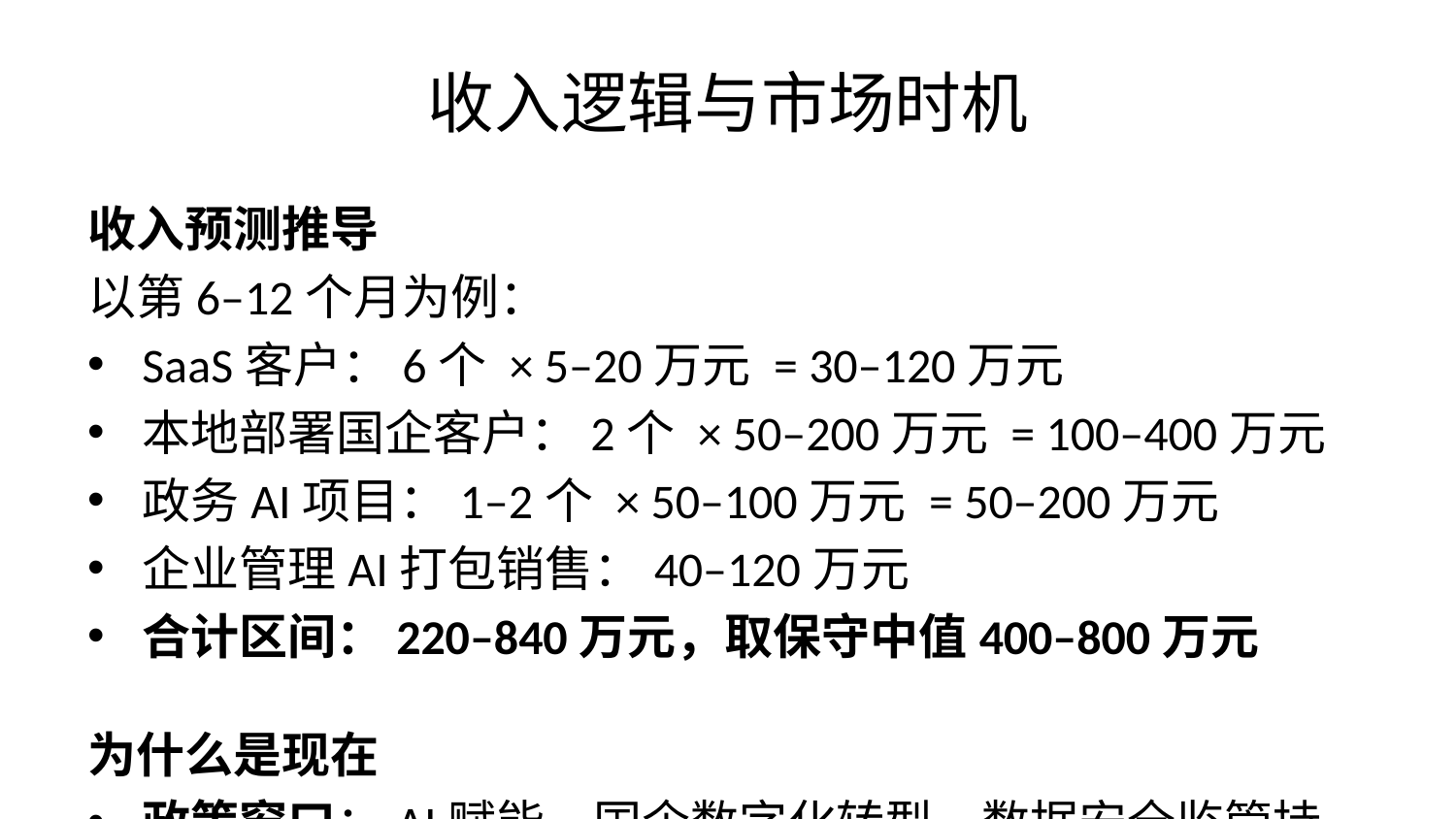

# 收入逻辑与市场时机
收入预测推导
以第6–12个月为例：
SaaS客户：6个 × 5–20万元 = 30–120万元
本地部署国企客户：2个 × 50–200万元 = 100–400万元
政务AI项目：1–2个 × 50–100万元 = 50–200万元
企业管理AI打包销售：40–120万元
合计区间：220–840万元，取保守中值400–800万元
为什么是现在
政策窗口：AI赋能、国企数字化转型、数据安全监管持续推进
技术拐点：推理成本下降，边缘端AI从不可行走向可落地
竞争窗口：大厂聚焦通用场景，HR垂直领域仍未被充分占领
数据安全要求越高，边缘部署的价值越明确。